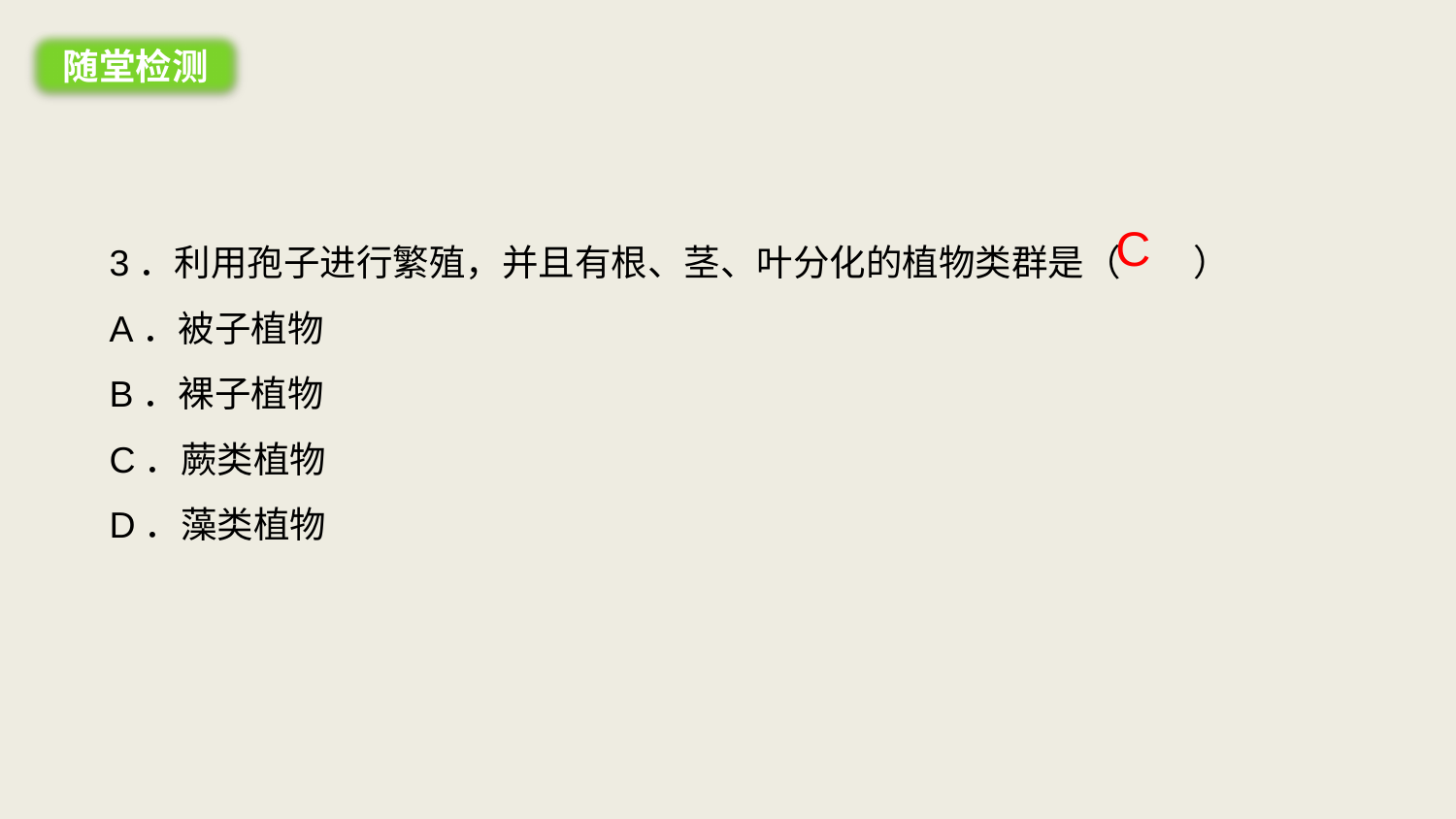

随堂检测
C
3．利用孢子进行繁殖，并且有根、茎、叶分化的植物类群是（　　）
A．被子植物
B．裸子植物
C．蕨类植物
D．藻类植物